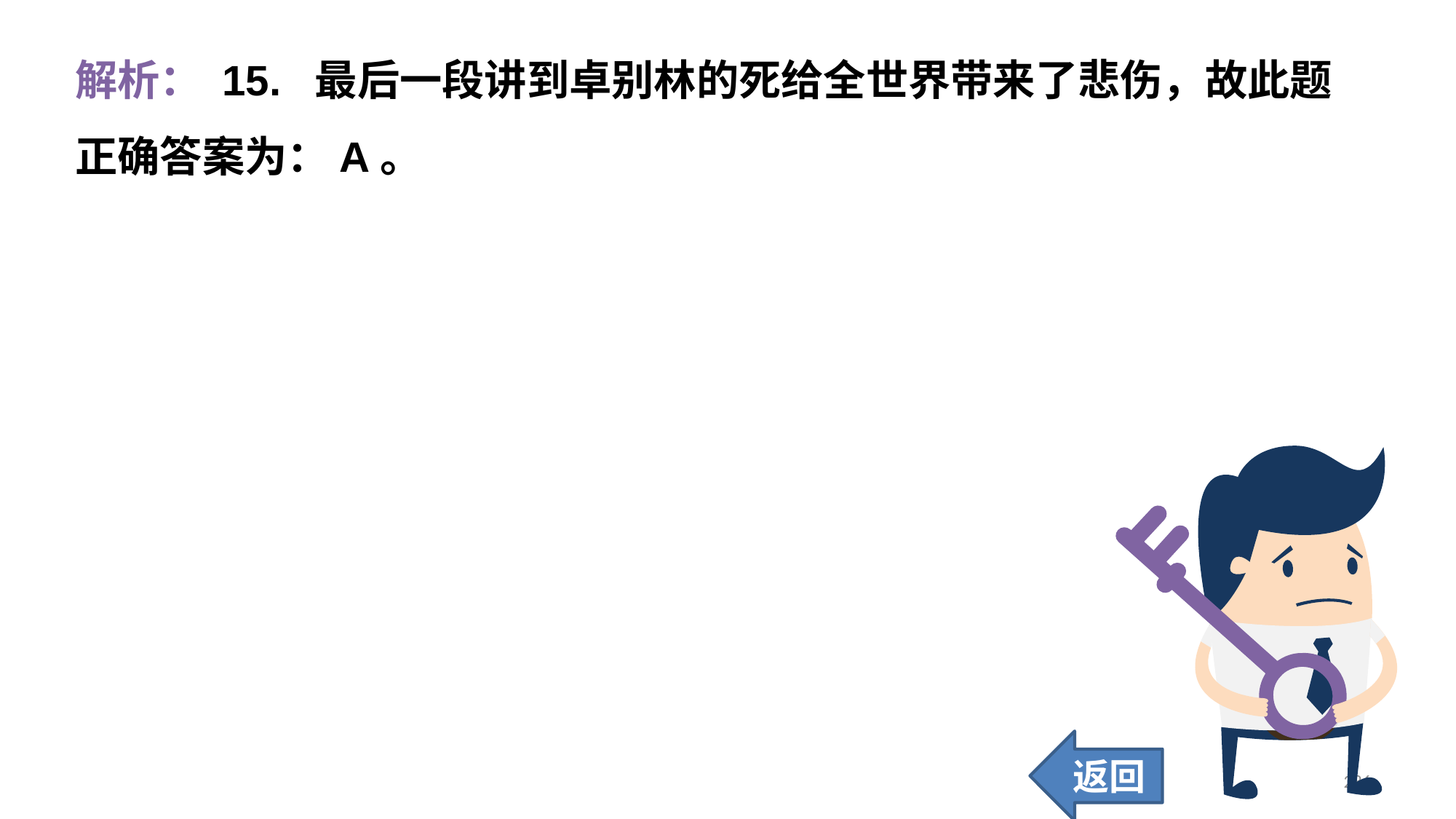

解析： 15.  最后一段讲到卓别林的死给全世界带来了悲伤，故此题正确答案为：A。

返回
286